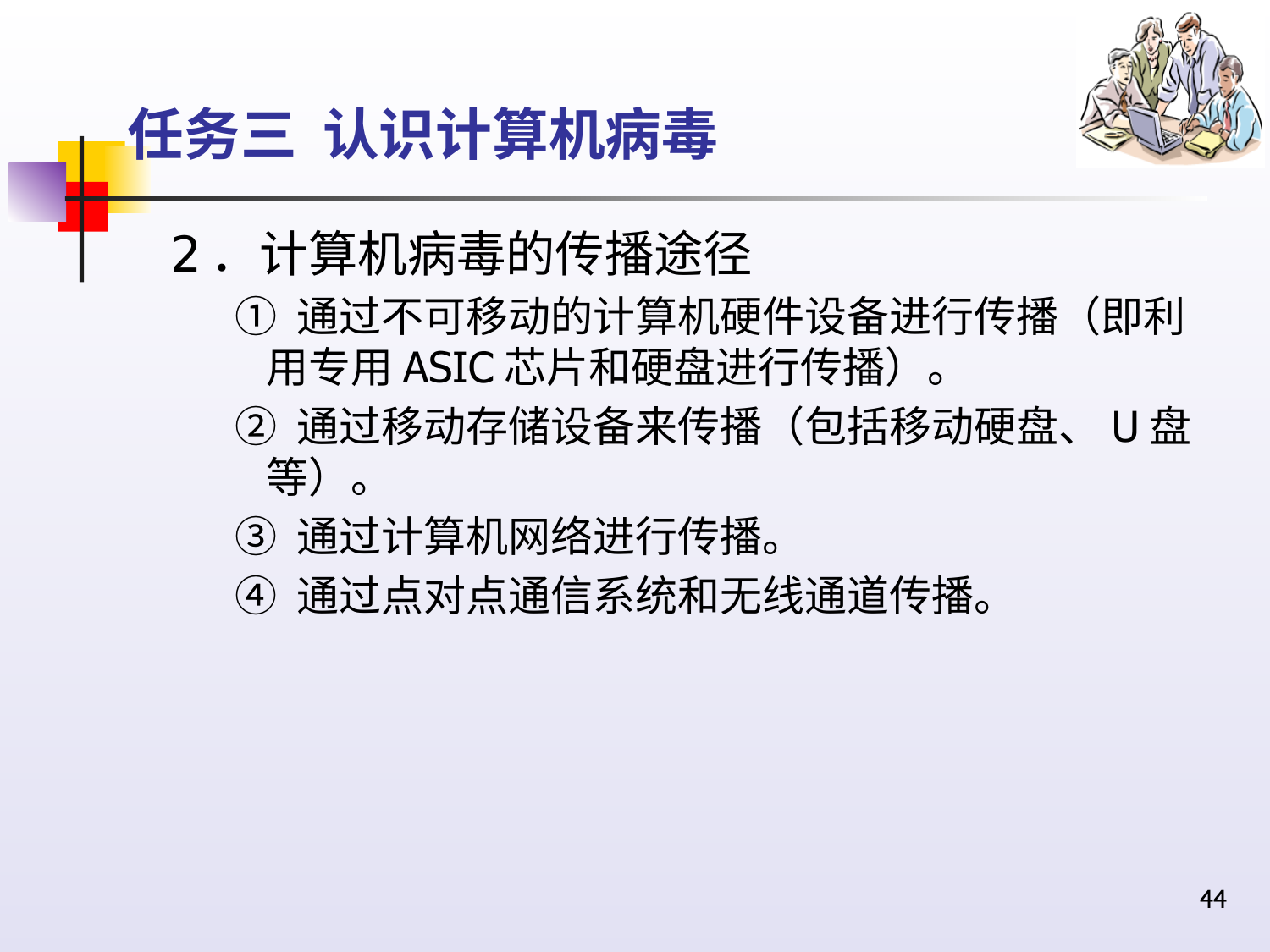

# 任务三  认识计算机病毒
2．计算机病毒的传播途径
① 通过不可移动的计算机硬件设备进行传播（即利用专用ASIC芯片和硬盘进行传播）。
② 通过移动存储设备来传播（包括移动硬盘、U盘等）。
③ 通过计算机网络进行传播。
④ 通过点对点通信系统和无线通道传播。

44